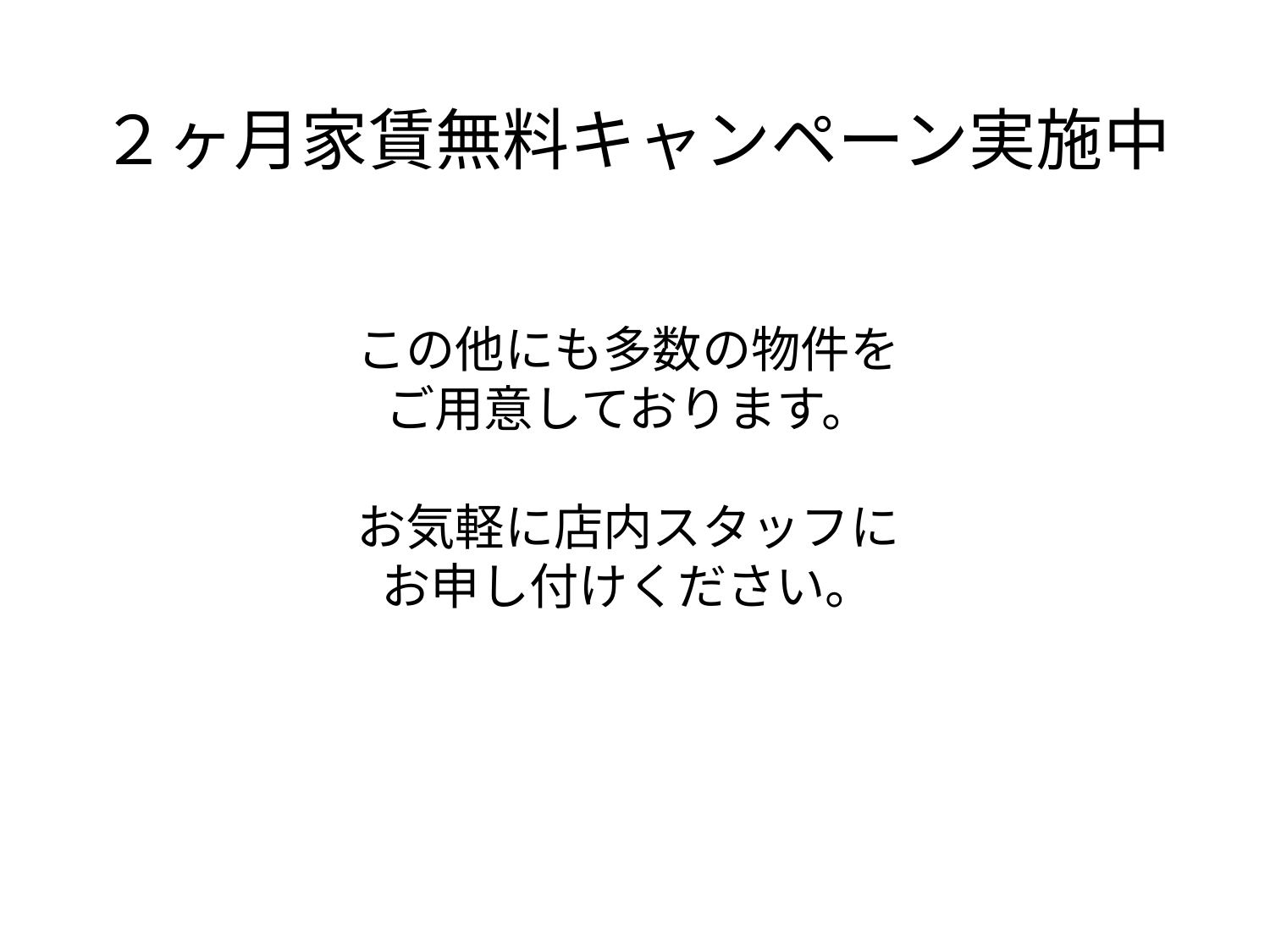

# ２ヶ月家賃無料キャンペーン実施中
この他にも多数の物件を
ご用意しております。

お気軽に店内スタッフに
お申し付けください。